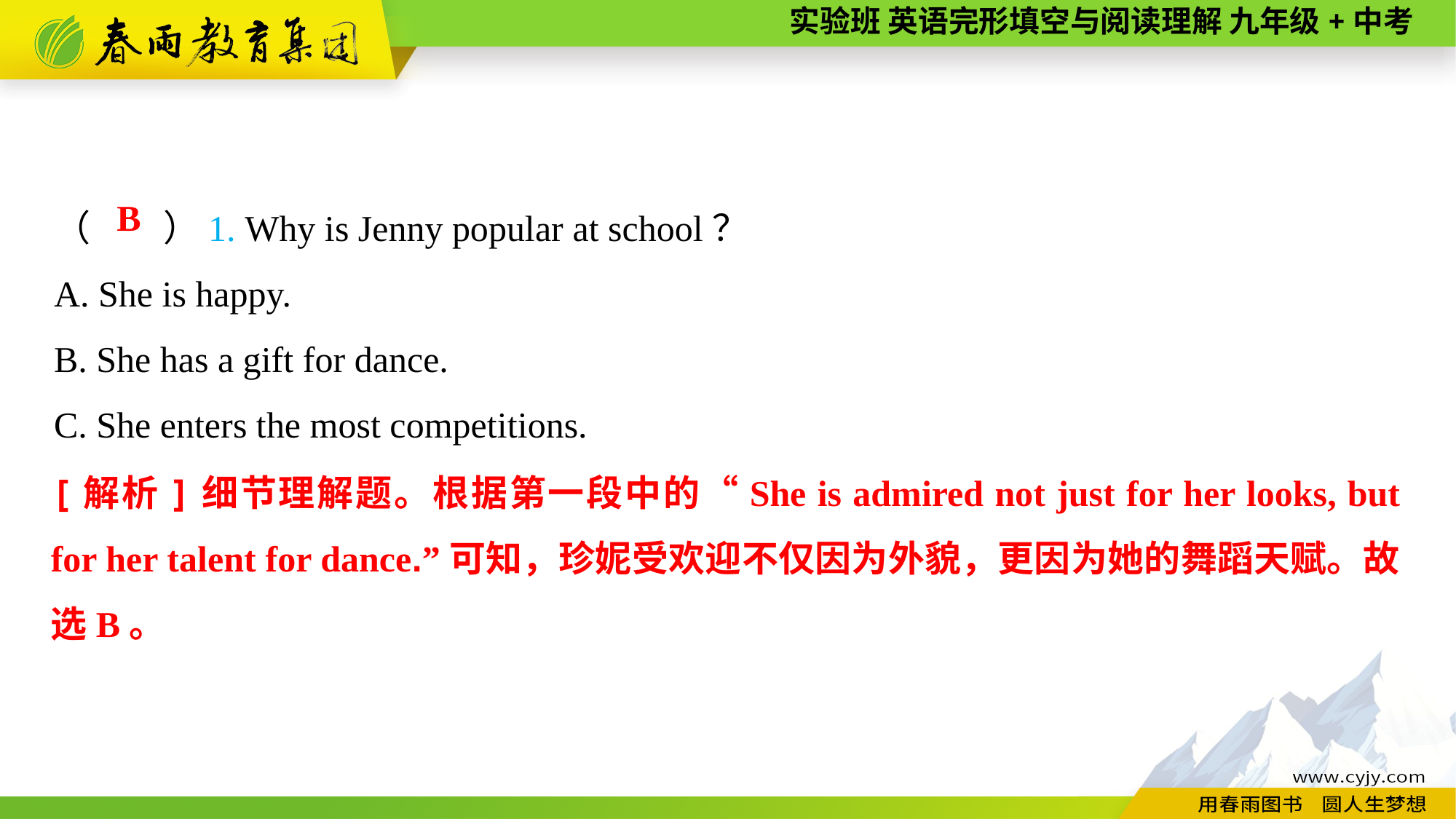

（　　）1. Why is Jenny popular at school？
A. She is happy.
B. She has a gift for dance.
C. She enters the most competitions.
B
[解析]细节理解题。根据第一段中的“She is admired not just for her looks, but for her talent for dance.”可知，珍妮受欢迎不仅因为外貌，更因为她的舞蹈天赋。故选B。